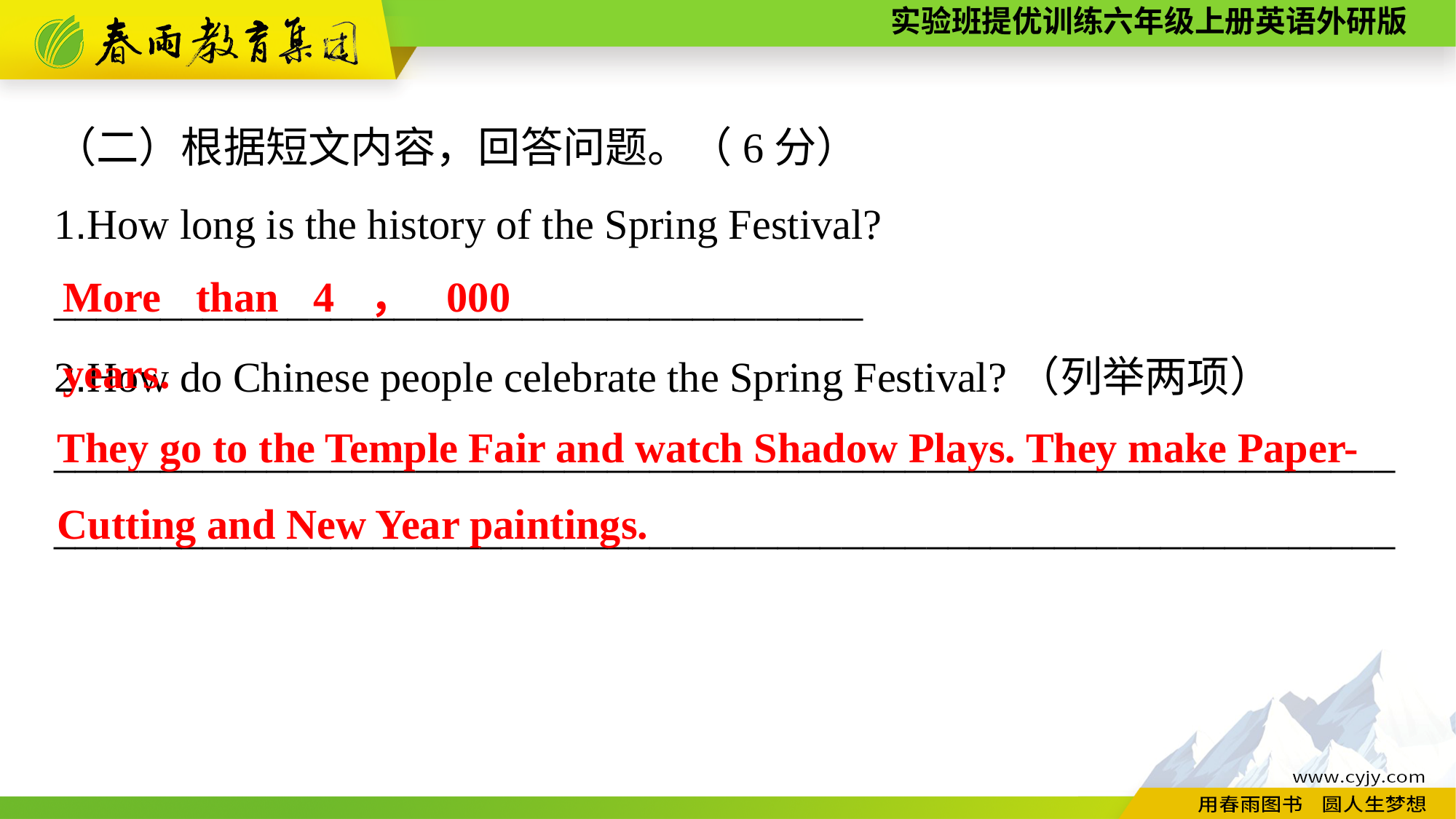

（二）根据短文内容，回答问题。（6分）
1.How long is the history of the Spring Festival?
______________________________________
2.How do Chinese people celebrate the Spring Festival?（列举两项）
______________________________________________________________________________________________________________________________
More than 4，000 years.
They go to the Temple Fair and watch Shadow Plays. They make Paper-Cutting and New Year paintings.